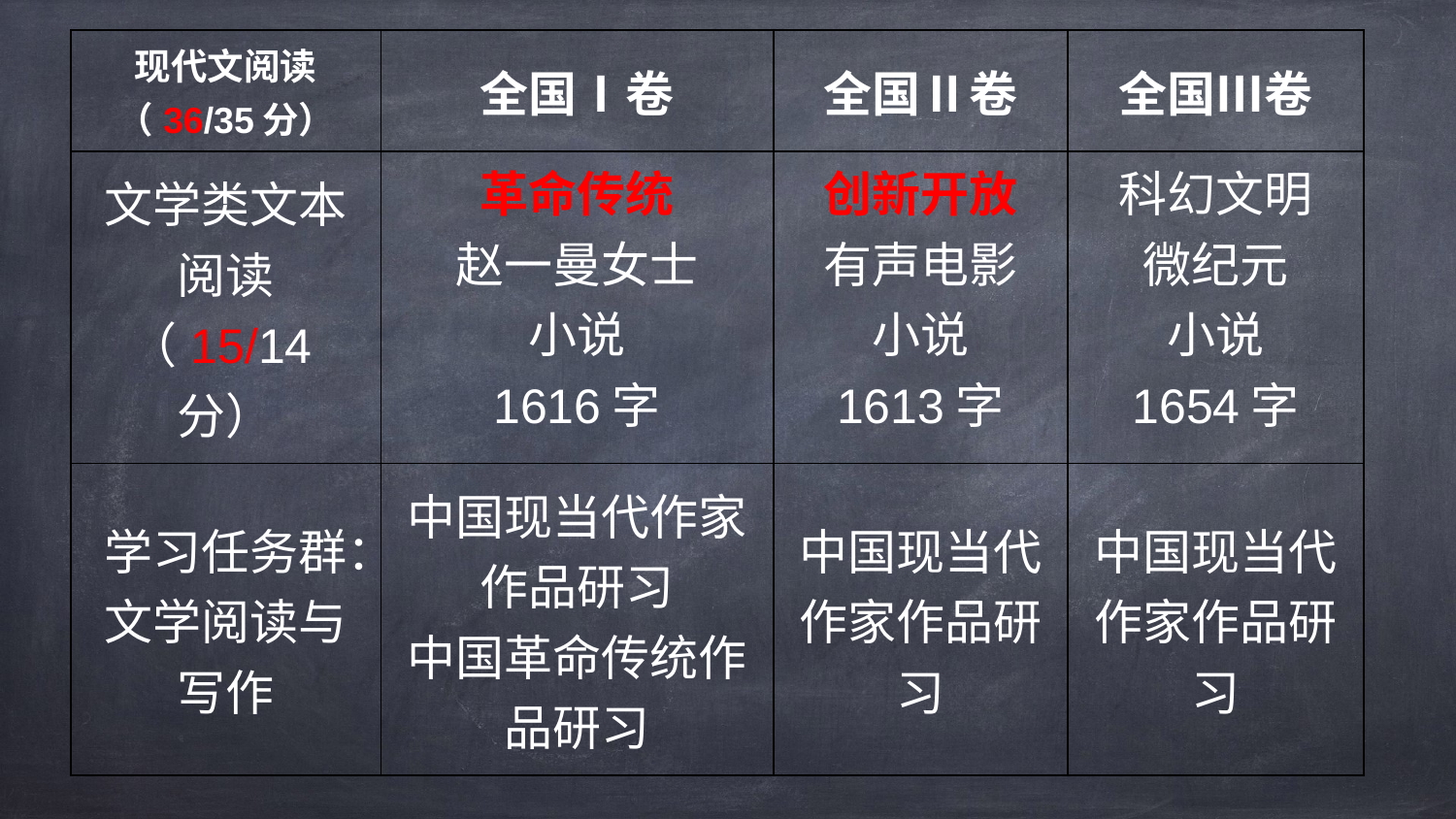

| 现代文阅读（36/35分） | 全国Ⅰ卷 | 全国Ⅱ卷 | 全国Ⅲ卷 |
| --- | --- | --- | --- |
| 文学类文本阅读 （15/14分） | 革命传统 赵一曼女士 小说 1616字 | 创新开放 有声电影 小说 1613字 | 科幻文明 微纪元 小说 1654字 |
| 学习任务群：文学阅读与写作 | 中国现当代作家作品研习 中国革命传统作品研习 | 中国现当代作家作品研习 | 中国现当代作家作品研习 |